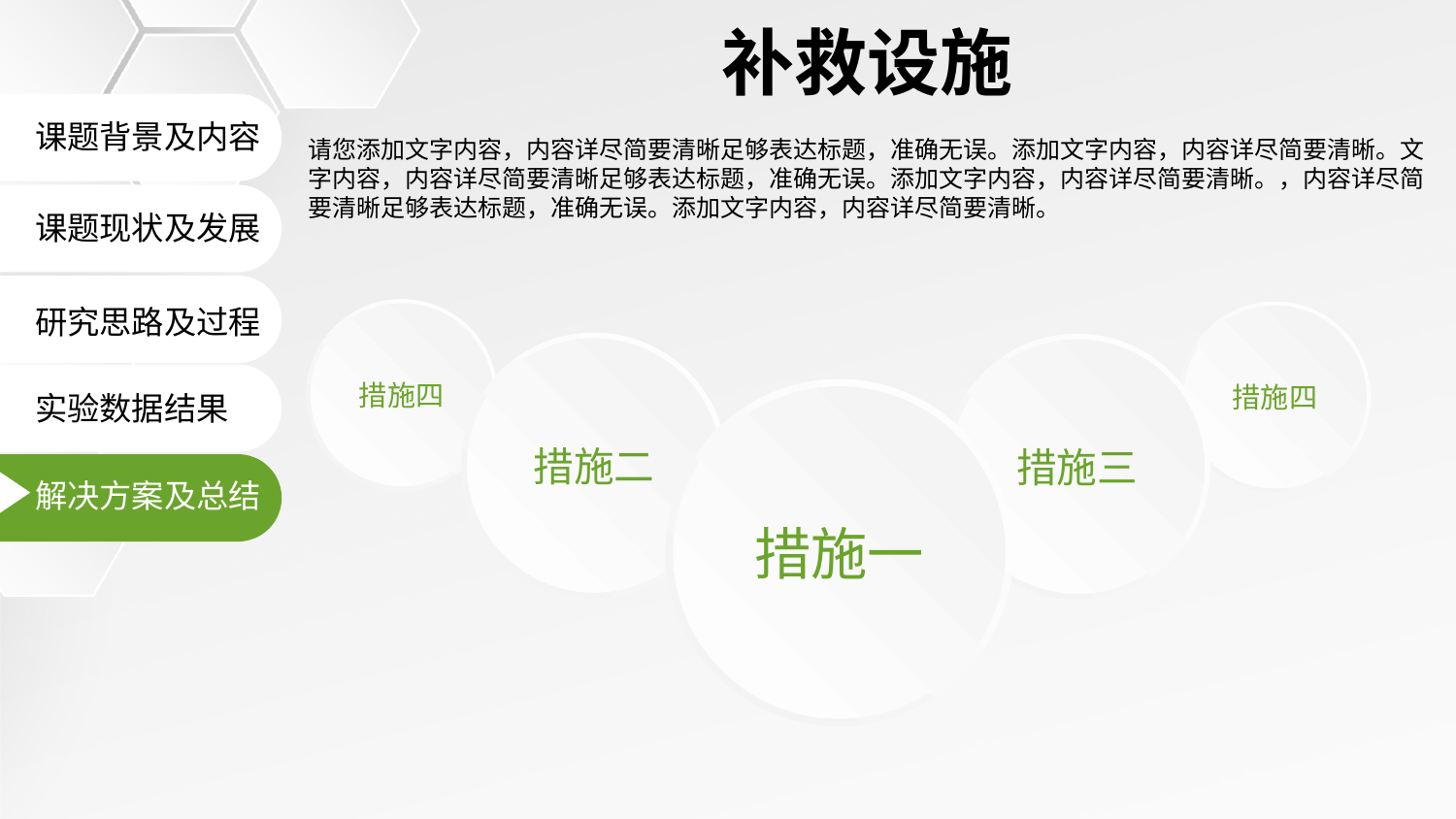

补救设施

课题背景及内容
请您添加文字内容，内容详尽简要清晰足够表达标题，准确无误。添加文字内容，内容详尽简要清晰。文字内容，内容详尽简要清晰足够表达标题，准确无误。添加文字内容，内容详尽简要清晰。，内容详尽简要清晰足够表达标题，准确无误。添加文字内容，内容详尽简要清晰。

课题现状及发展

研究思路及过程

措施四

措施四

措施二

措施三

措施一
实验数据结果

解决方案及总结

延时符